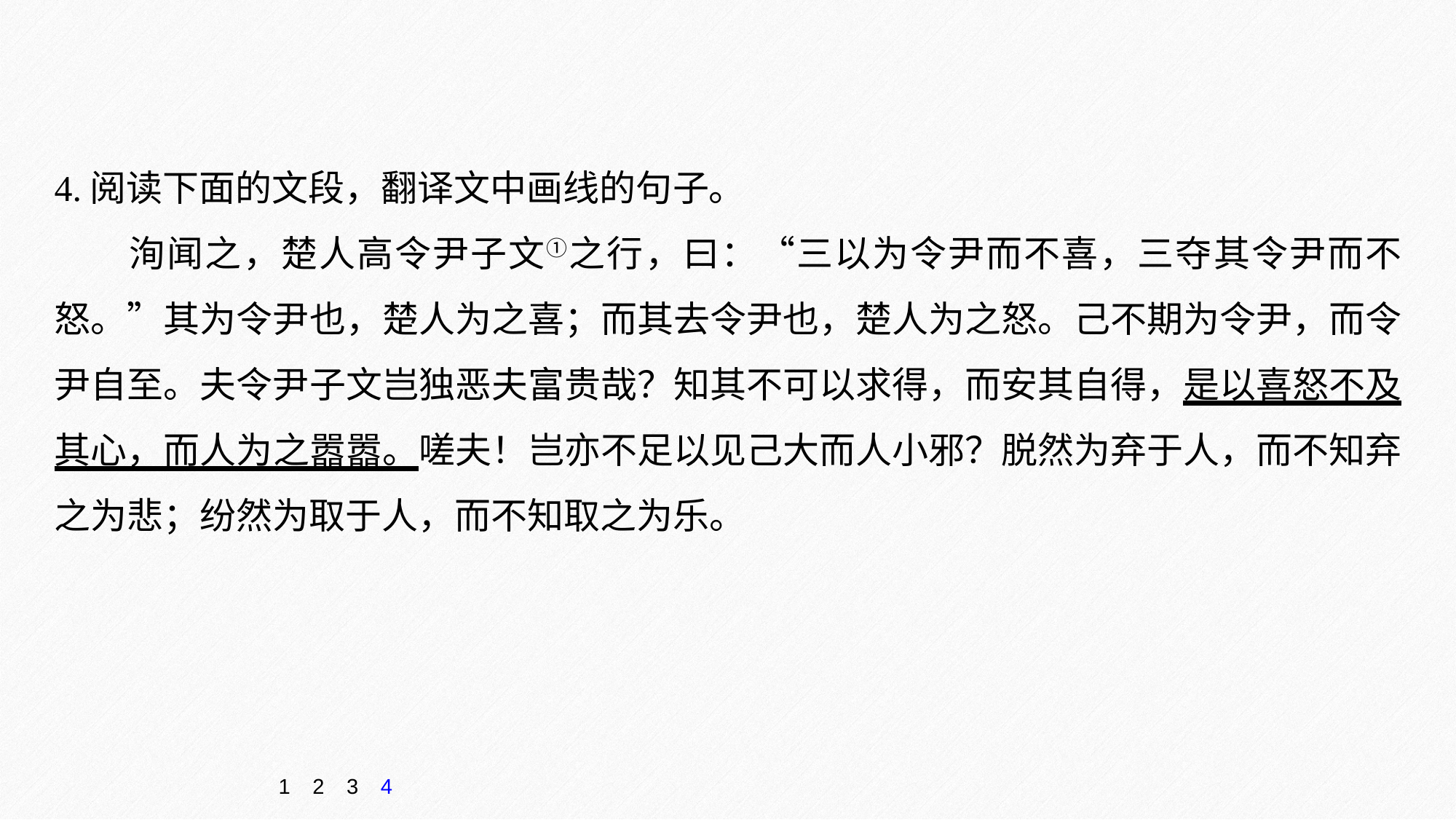

4.阅读下面的文段，翻译文中画线的句子。
洵闻之，楚人高令尹子文①之行，曰：“三以为令尹而不喜，三夺其令尹而不怒。”其为令尹也，楚人为之喜；而其去令尹也，楚人为之怒。己不期为令尹，而令尹自至。夫令尹子文岂独恶夫富贵哉？知其不可以求得，而安其自得，是以喜怒不及其心，而人为之嚣嚣。嗟夫！岂亦不足以见己大而人小邪？脱然为弃于人，而不知弃之为悲；纷然为取于人，而不知取之为乐。
1
2
3
4